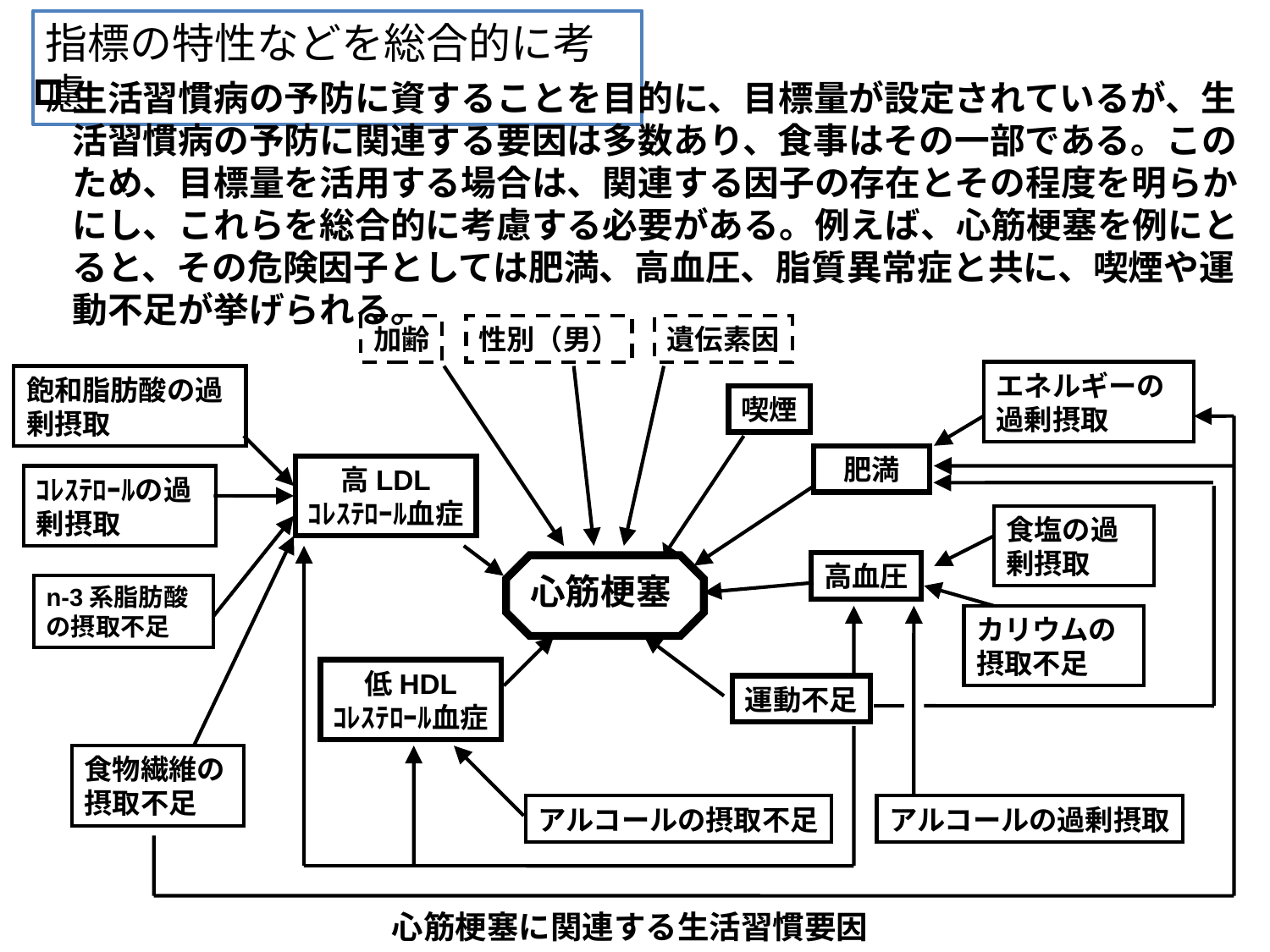

指標の特性などを総合的に考慮
生活習慣病の予防に資することを目的に、目標量が設定されているが、生活習慣病の予防に関連する要因は多数あり、食事はその一部である。このため、目標量を活用する場合は、関連する因子の存在とその程度を明らかにし、これらを総合的に考慮する必要がある。例えば、心筋梗塞を例にとると、その危険因子としては肥満、高血圧、脂質異常症と共に、喫煙や運動不足が挙げられる。
加齢
性別（男）
遺伝素因
エネルギーの過剰摂取
飽和脂肪酸の過剰摂取

喫煙

肥満
高LDL
ｺﾚｽﾃﾛｰﾙ血症
ｺﾚｽﾃﾛｰﾙの過剰摂取

食塩の過剰摂取

高血圧

心筋梗塞
n-3系脂肪酸の摂取不足

カリウムの摂取不足

低HDL
ｺﾚｽﾃﾛｰﾙ血症
運動不足

食物繊維の摂取不足

アルコールの摂取不足
アルコールの過剰摂取

心筋梗塞に関連する生活習慣要因